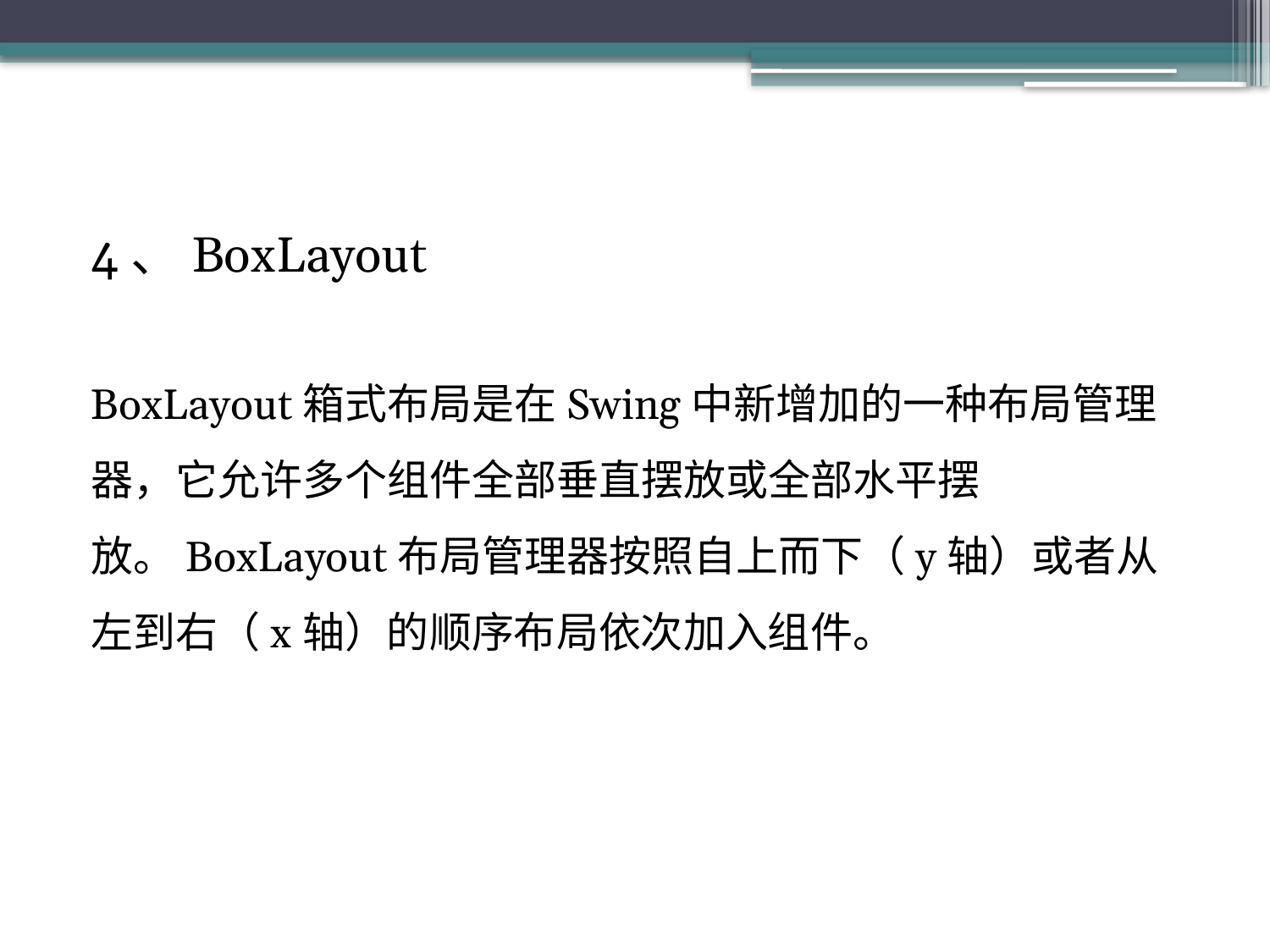

#
4、BoxLayout

BoxLayout箱式布局是在Swing中新增加的一种布局管理器，它允许多个组件全部垂直摆放或全部水平摆放。BoxLayout布局管理器按照自上而下（y轴）或者从左到右（x轴）的顺序布局依次加入组件。